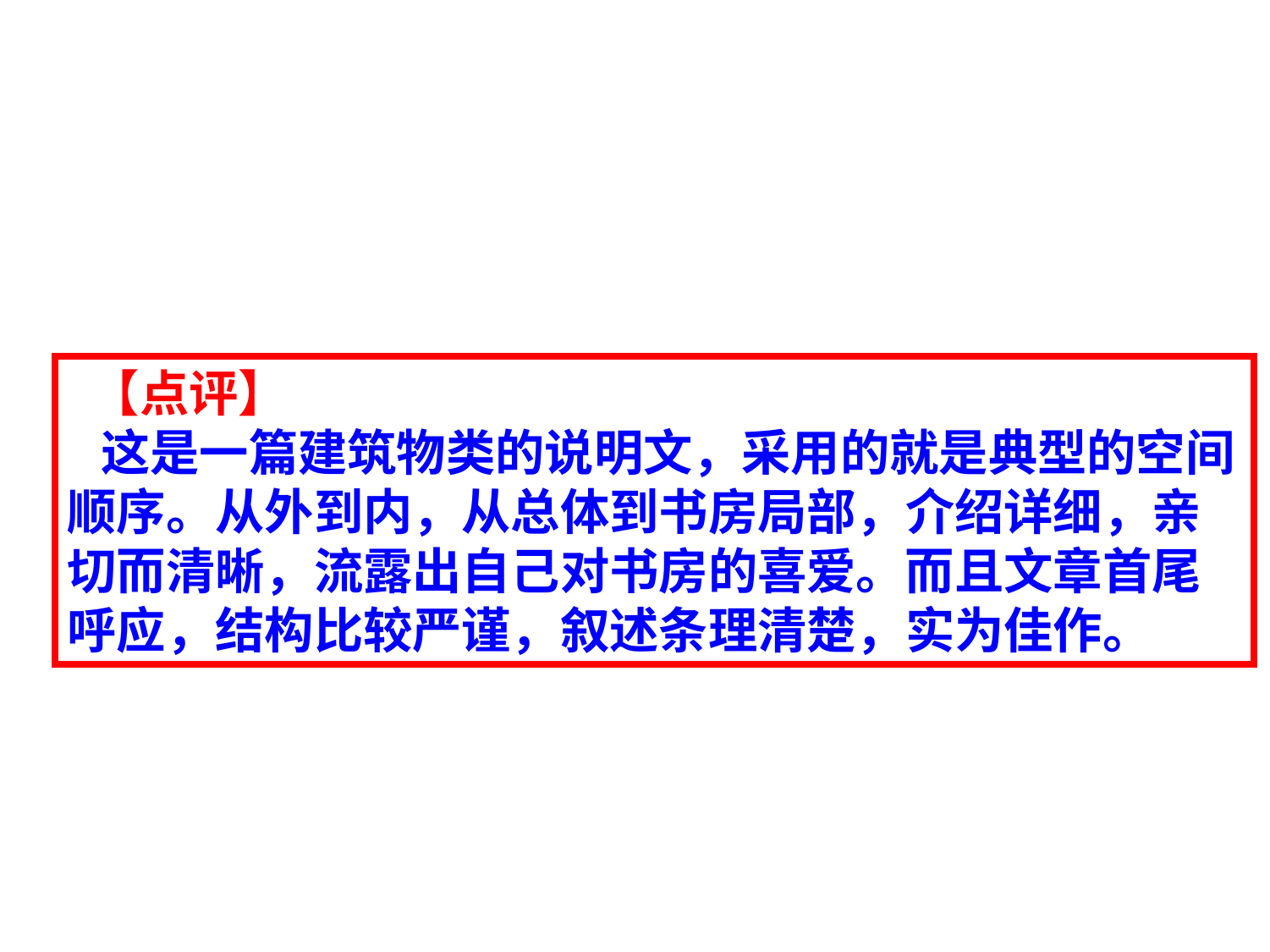

【点评】
   这是一篇建筑物类的说明文，采用的就是典型的空间顺序。从外到内，从总体到书房局部，介绍详细，亲切而清晰，流露出自己对书房的喜爱。而且文章首尾呼应，结构比较严谨，叙述条理清楚，实为佳作。